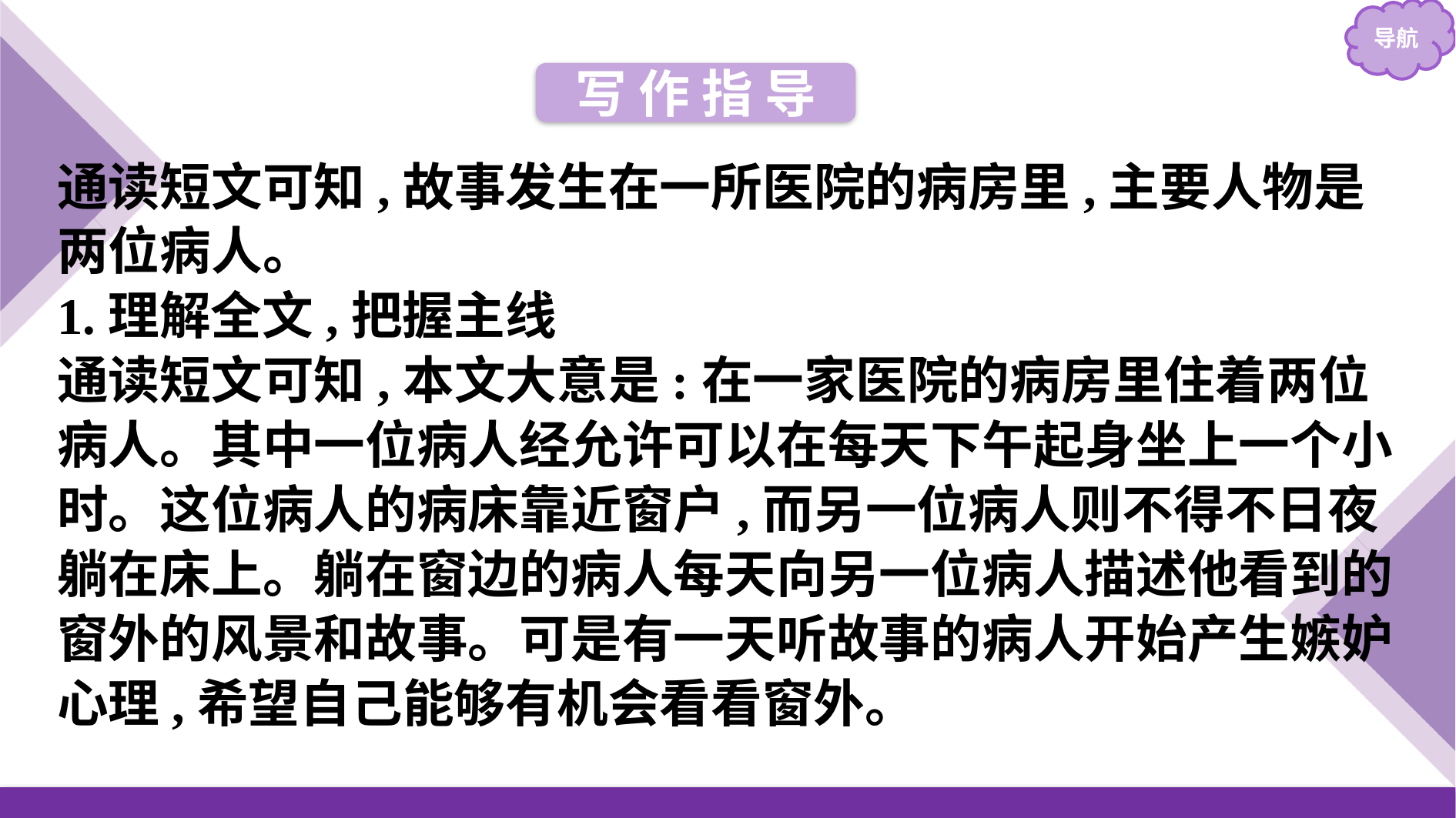

写 作 指 导
通读短文可知,故事发生在一所医院的病房里,主要人物是两位病人。
1.理解全文,把握主线
通读短文可知,本文大意是:在一家医院的病房里住着两位病人。其中一位病人经允许可以在每天下午起身坐上一个小时。这位病人的病床靠近窗户,而另一位病人则不得不日夜躺在床上。躺在窗边的病人每天向另一位病人描述他看到的窗外的风景和故事。可是有一天听故事的病人开始产生嫉妒心理,希望自己能够有机会看看窗外。